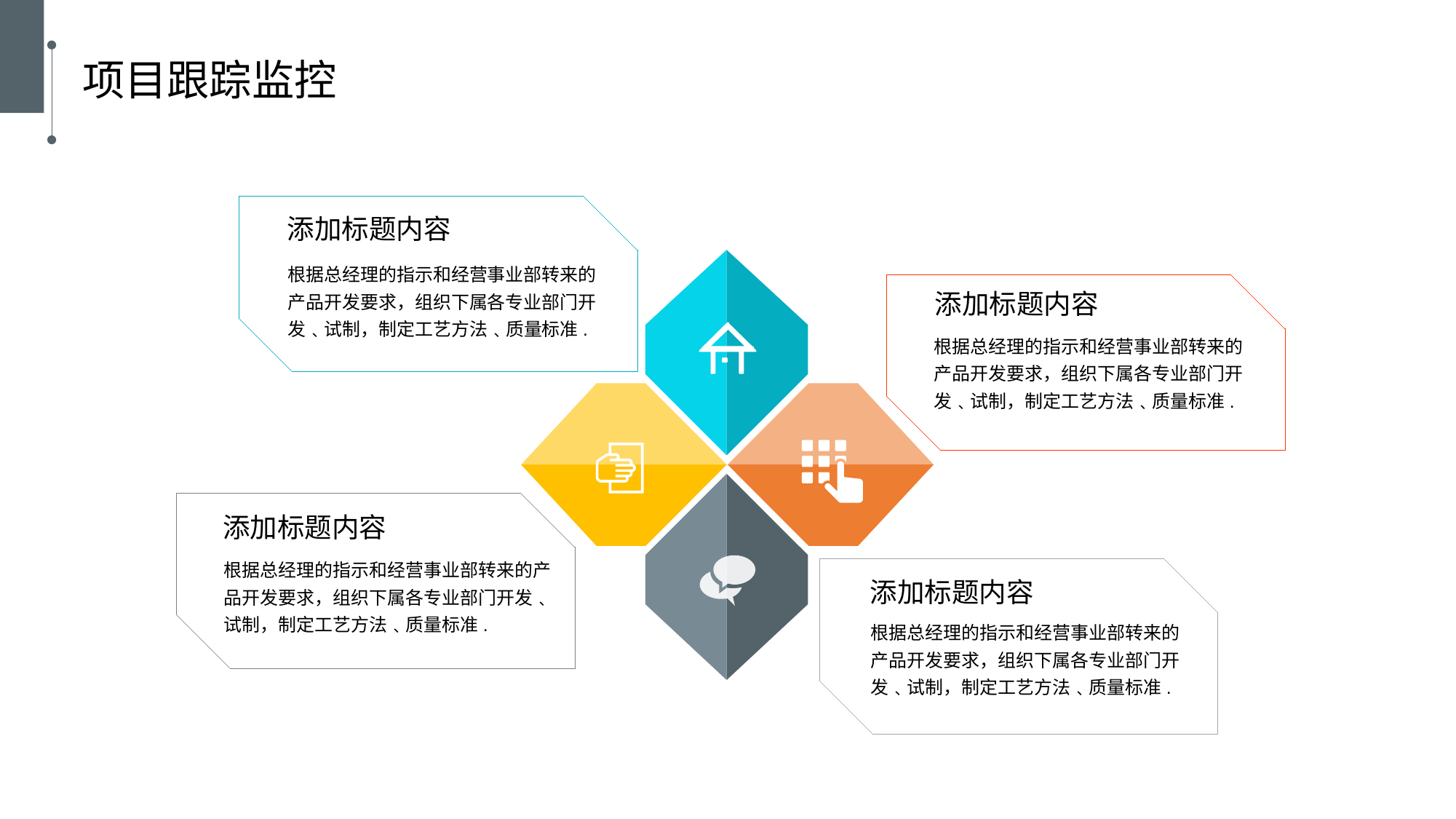

项目跟踪监控

添加标题内容
根据总经理的指示和经营事业部转来的产品开发要求，组织下属各专业部门开发﹑试制，制定工艺方法﹑质量标准.

添加标题内容
根据总经理的指示和经营事业部转来的产品开发要求，组织下属各专业部门开发﹑试制，制定工艺方法﹑质量标准.

添加标题内容
根据总经理的指示和经营事业部转来的产品开发要求，组织下属各专业部门开发﹑试制，制定工艺方法﹑质量标准.

添加标题内容
根据总经理的指示和经营事业部转来的产品开发要求，组织下属各专业部门开发﹑试制，制定工艺方法﹑质量标准.
.